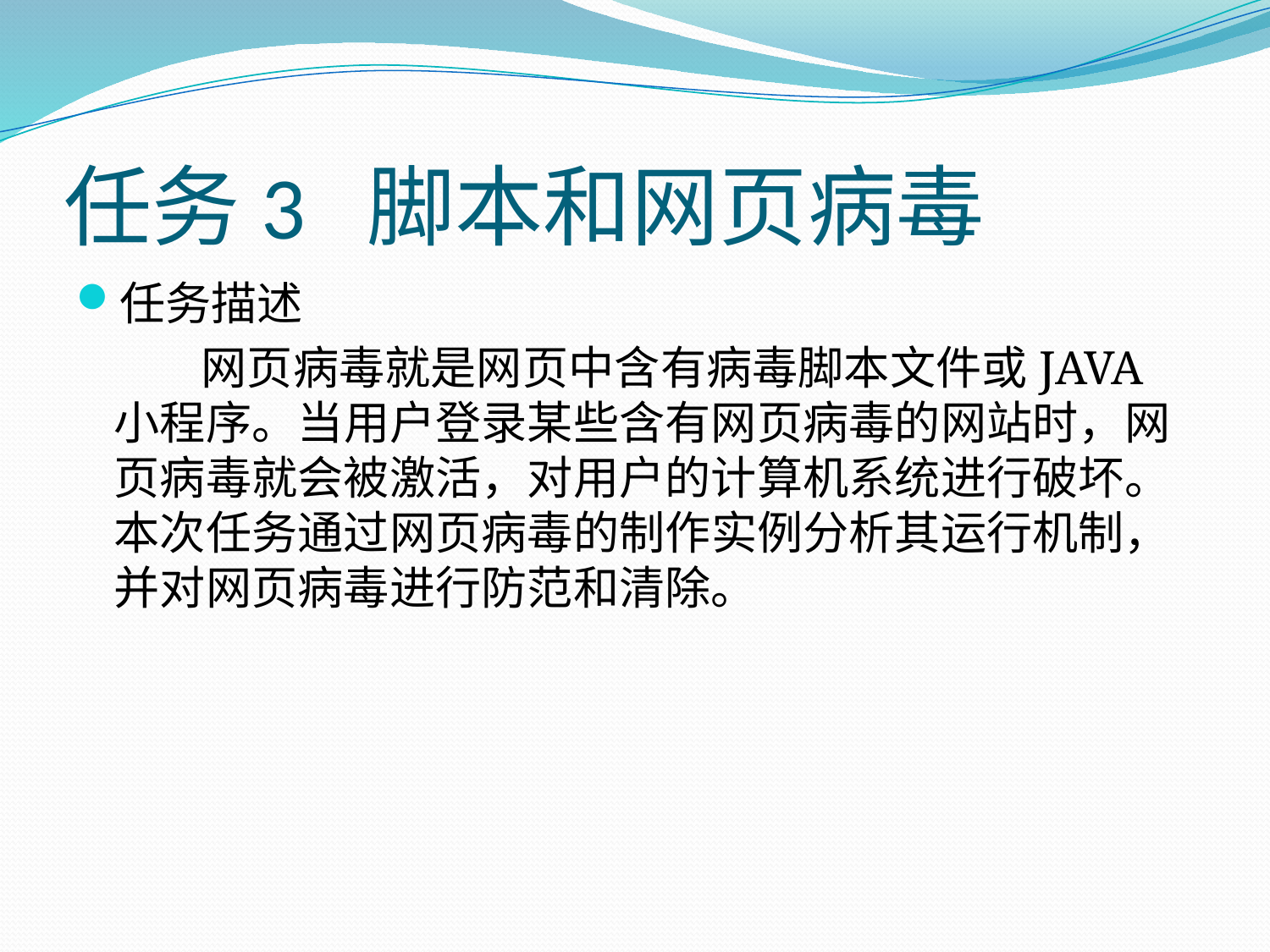

# 任务3  脚本和网页病毒
任务描述
           网页病毒就是网页中含有病毒脚本文件或JAVA小程序。当用户登录某些含有网页病毒的网站时，网页病毒就会被激活，对用户的计算机系统进行破坏。本次任务通过网页病毒的制作实例分析其运行机制，并对网页病毒进行防范和清除。